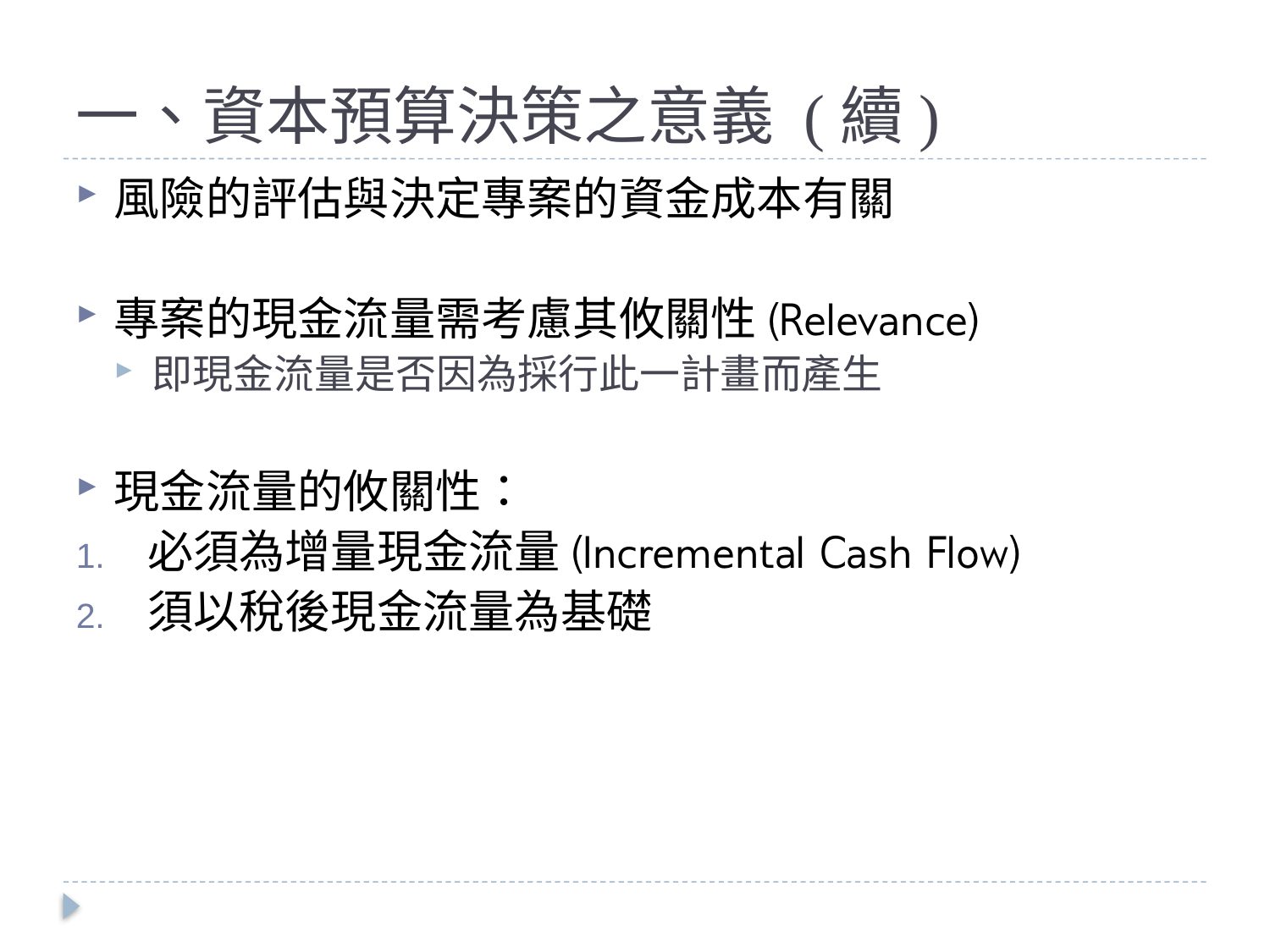

# 一、資本預算決策之意義 (續)
風險的評估與決定專案的資金成本有關

專案的現金流量需考慮其攸關性(Relevance)
即現金流量是否因為採行此一計畫而產生

現金流量的攸關性：
必須為增量現金流量(Incremental Cash Flow)
須以稅後現金流量為基礎